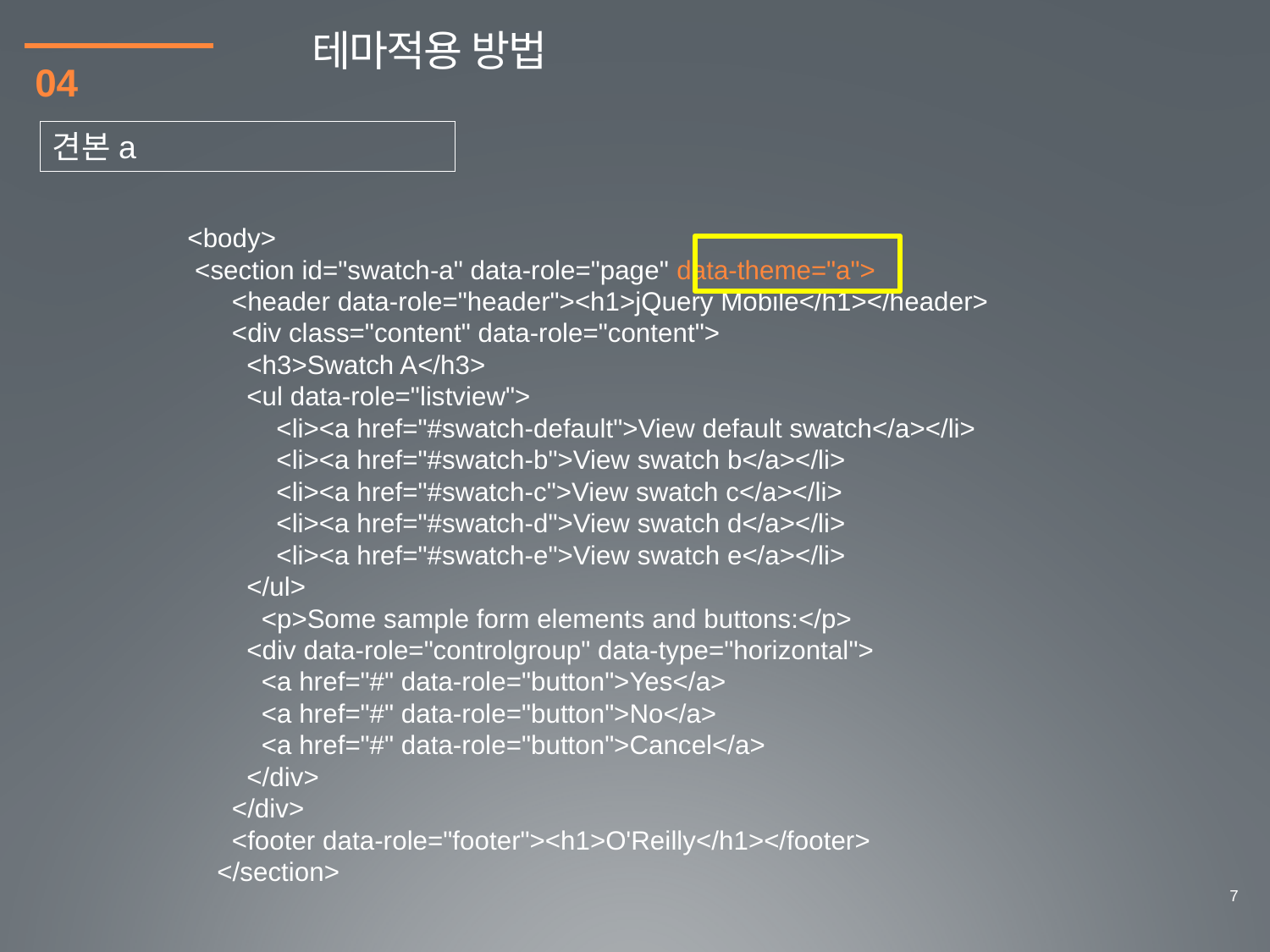

테마적용 방법
04
견본a
<body>
 <section id="swatch-a" data-role="page" data-theme="a">
      <header data-role="header"><h1>jQuery Mobile</h1></header>
      <div class="content" data-role="content">
        <h3>Swatch A</h3>
        <ul data-role="listview">
            <li><a href="#swatch-default">View default swatch</a></li>
            <li><a href="#swatch-b">View swatch b</a></li>
            <li><a href="#swatch-c">View swatch c</a></li>
            <li><a href="#swatch-d">View swatch d</a></li>
            <li><a href="#swatch-e">View swatch e</a></li>
        </ul>
          <p>Some sample form elements and buttons:</p>
        <div data-role="controlgroup" data-type="horizontal">
          <a href="#" data-role="button">Yes</a>
          <a href="#" data-role="button">No</a>
          <a href="#" data-role="button">Cancel</a>
        </div>
      </div>
      <footer data-role="footer"><h1>O'Reilly</h1></footer>
    </section>